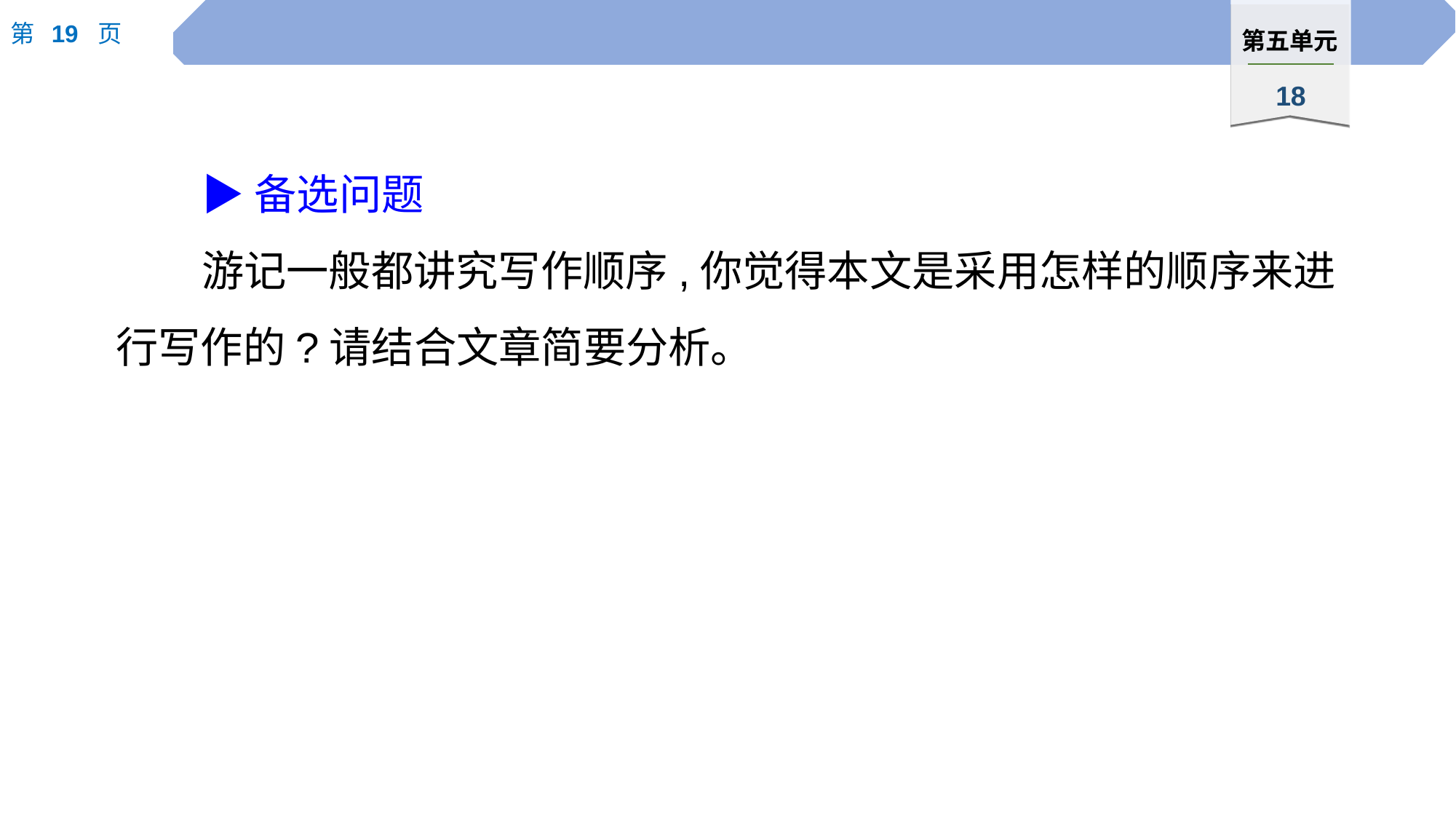

▶备选问题
游记一般都讲究写作顺序,你觉得本文是采用怎样的顺序来进行写作的?请结合文章简要分析。